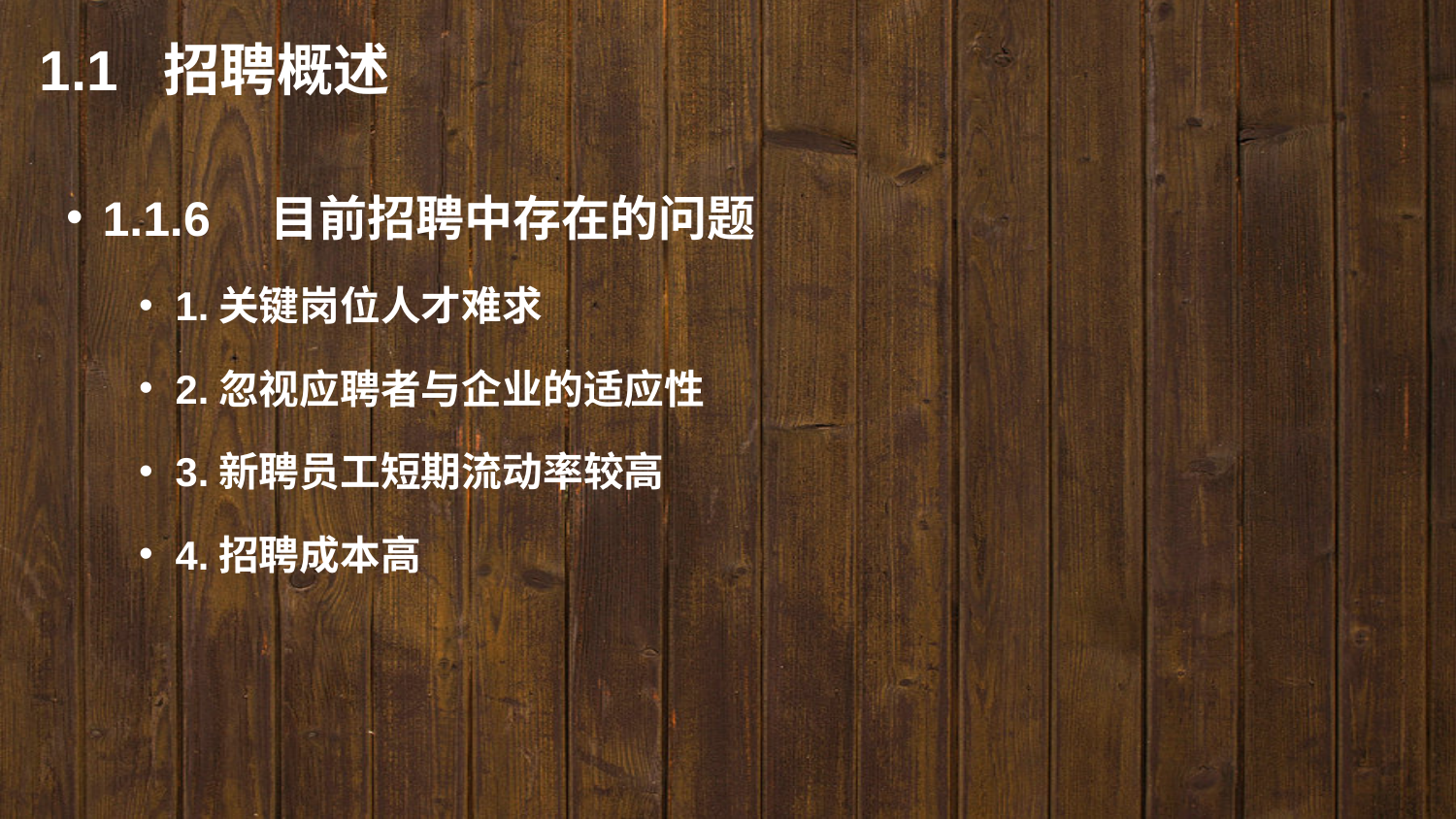

1.1  招聘概述
1.1.6　目前招聘中存在的问题
1.关键岗位人才难求
2.忽视应聘者与企业的适应性
3.新聘员工短期流动率较高
4.招聘成本高